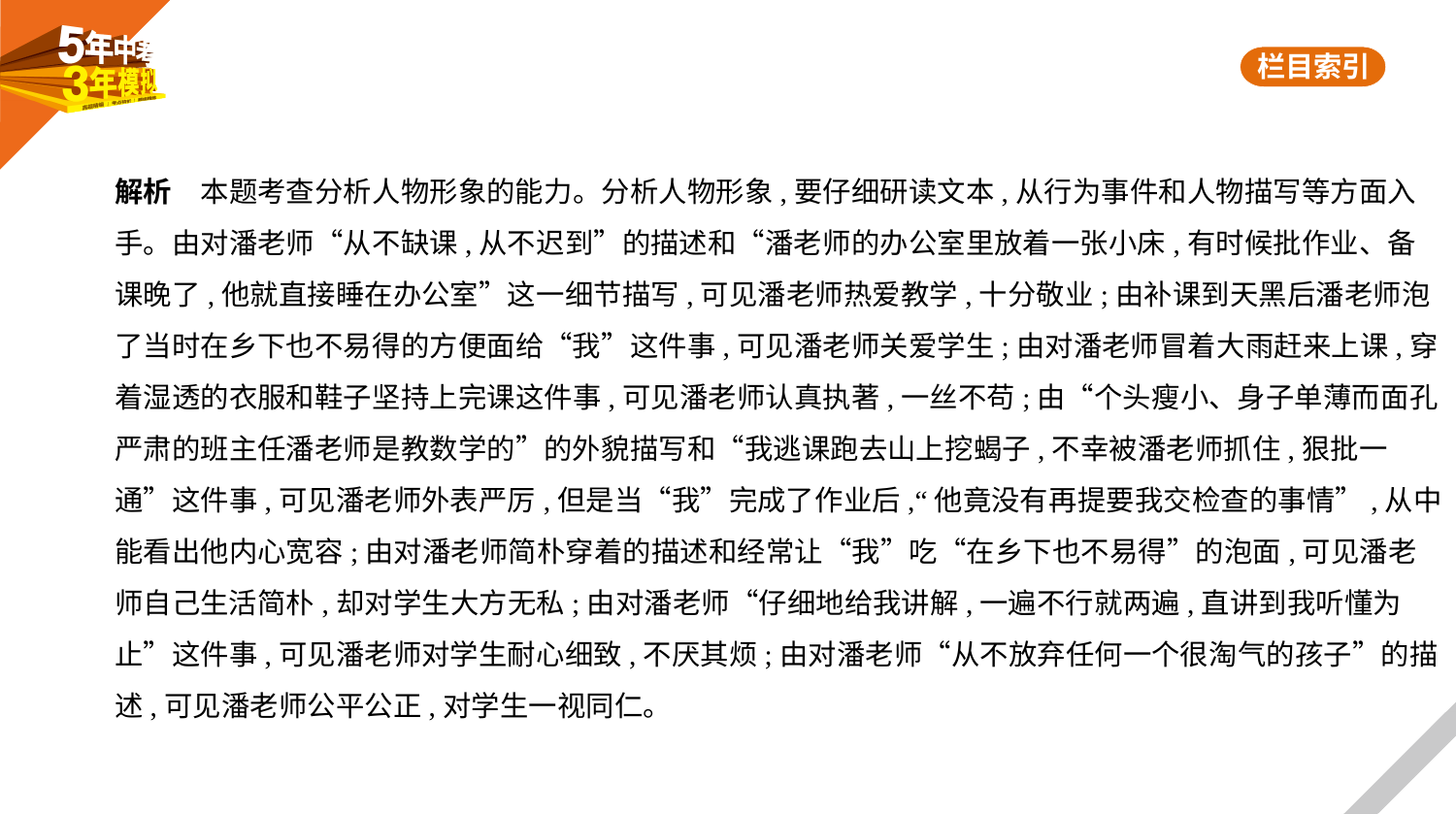

解析　本题考查分析人物形象的能力。分析人物形象,要仔细研读文本,从行为事件和人物描写等方面入
手。由对潘老师“从不缺课,从不迟到”的描述和“潘老师的办公室里放着一张小床,有时候批作业、备
课晚了,他就直接睡在办公室”这一细节描写,可见潘老师热爱教学,十分敬业;由补课到天黑后潘老师泡
了当时在乡下也不易得的方便面给“我”这件事,可见潘老师关爱学生;由对潘老师冒着大雨赶来上课,穿
着湿透的衣服和鞋子坚持上完课这件事,可见潘老师认真执著,一丝不苟;由“个头瘦小、身子单薄而面孔
严肃的班主任潘老师是教数学的”的外貌描写和“我逃课跑去山上挖蝎子,不幸被潘老师抓住,狠批一
通”这件事,可见潘老师外表严厉,但是当“我”完成了作业后,“他竟没有再提要我交检查的事情”,从中
能看出他内心宽容;由对潘老师简朴穿着的描述和经常让“我”吃“在乡下也不易得”的泡面,可见潘老
师自己生活简朴,却对学生大方无私;由对潘老师“仔细地给我讲解,一遍不行就两遍,直讲到我听懂为
止”这件事,可见潘老师对学生耐心细致,不厌其烦;由对潘老师“从不放弃任何一个很淘气的孩子”的描
述,可见潘老师公平公正,对学生一视同仁。